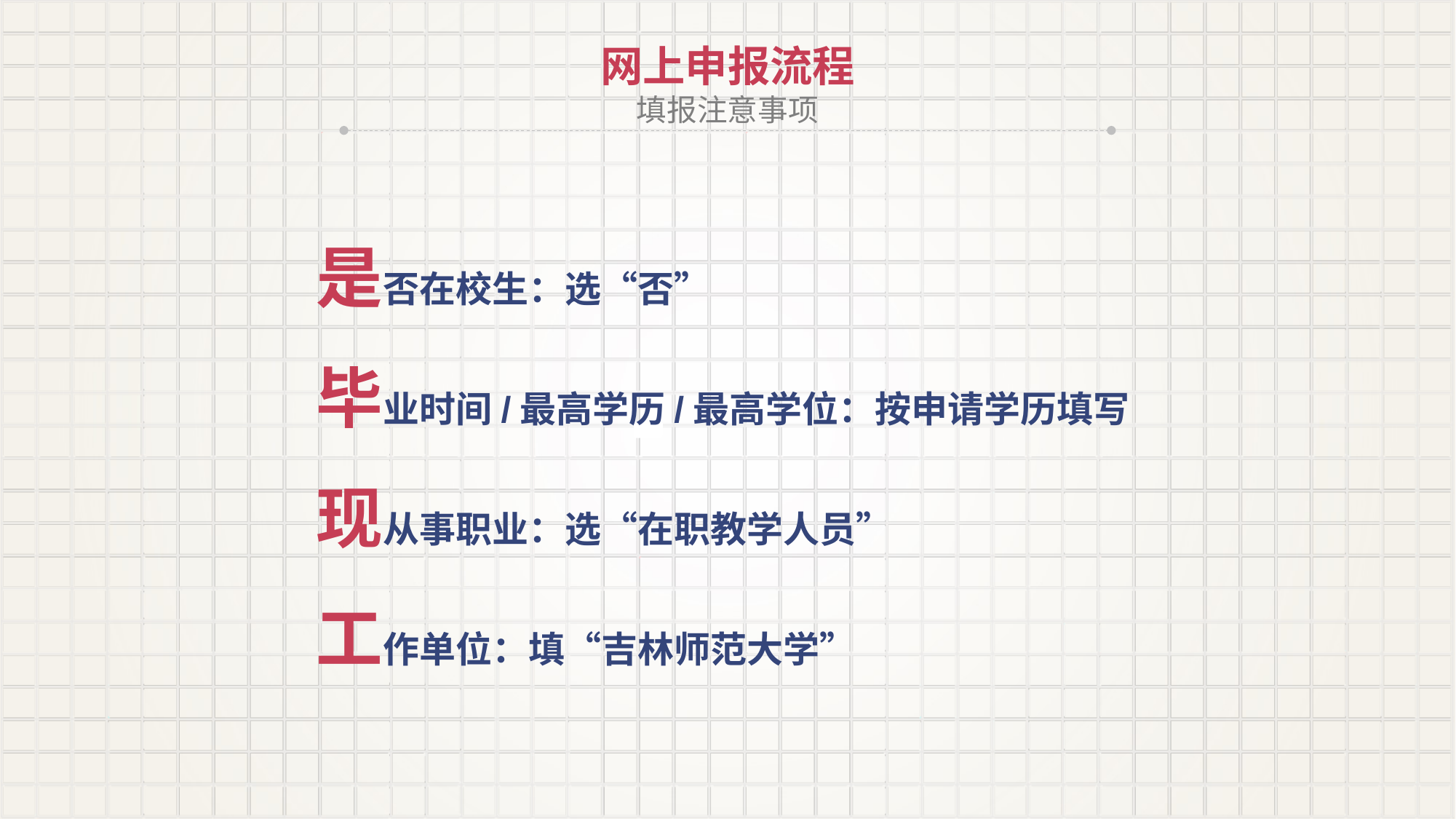

网上申报流程
填报注意事项
是否在校生：选“否”
毕业时间/最高学历/最高学位：按申请学历填写
现从事职业：选“在职教学人员”
工作单位：填“吉林师范大学”